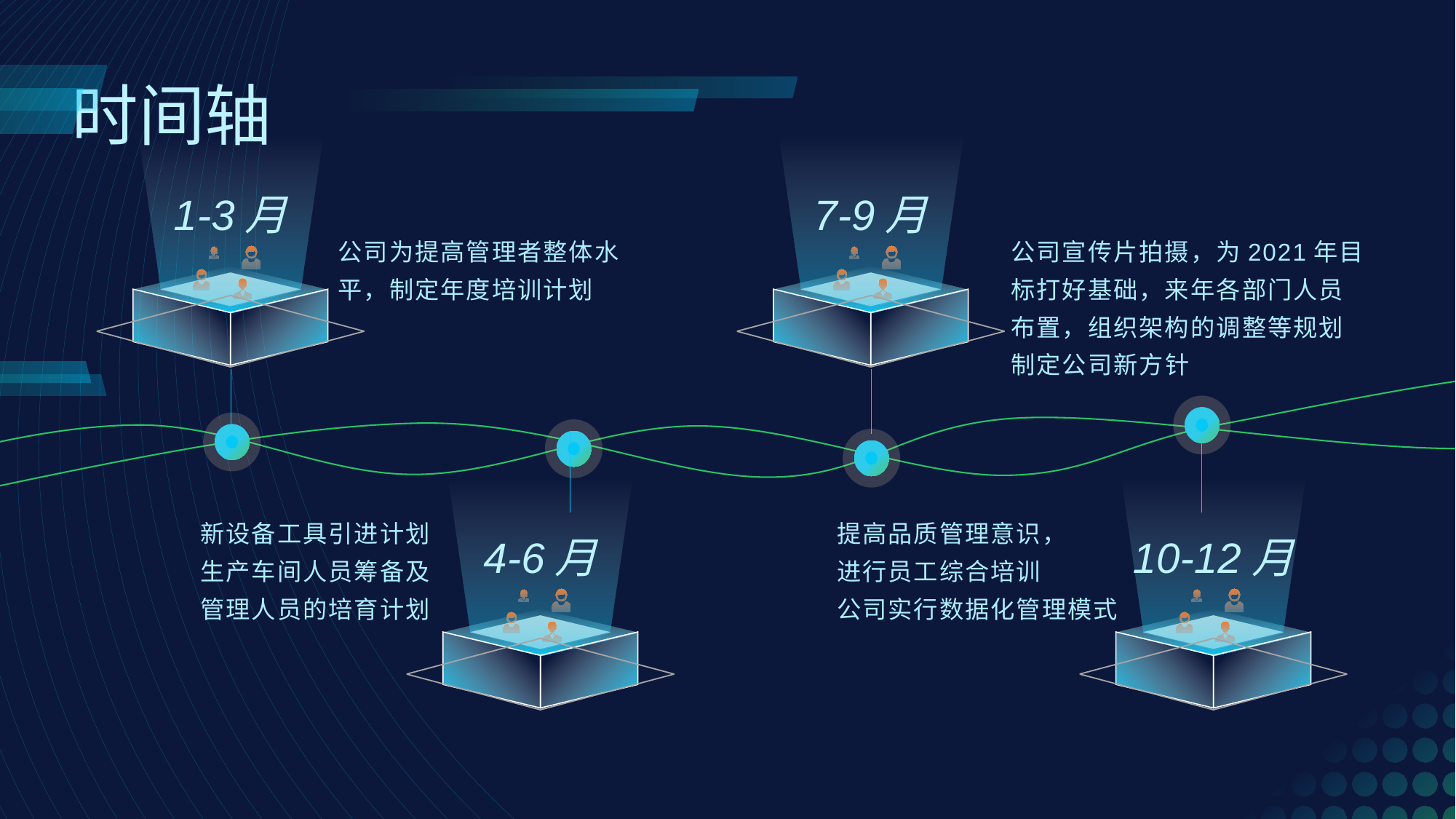

时间轴

1-3月

7-9月

公司为提高管理者整体水平，制定年度培训计划
公司宣传片拍摄，为2021年目标打好基础，来年各部门人员布置，组织架构的调整等规划制定公司新方针

4-6月

10-12月

新设备工具引进计划
生产车间人员筹备及
管理人员的培育计划
提高品质管理意识，
进行员工综合培训
公司实行数据化管理模式